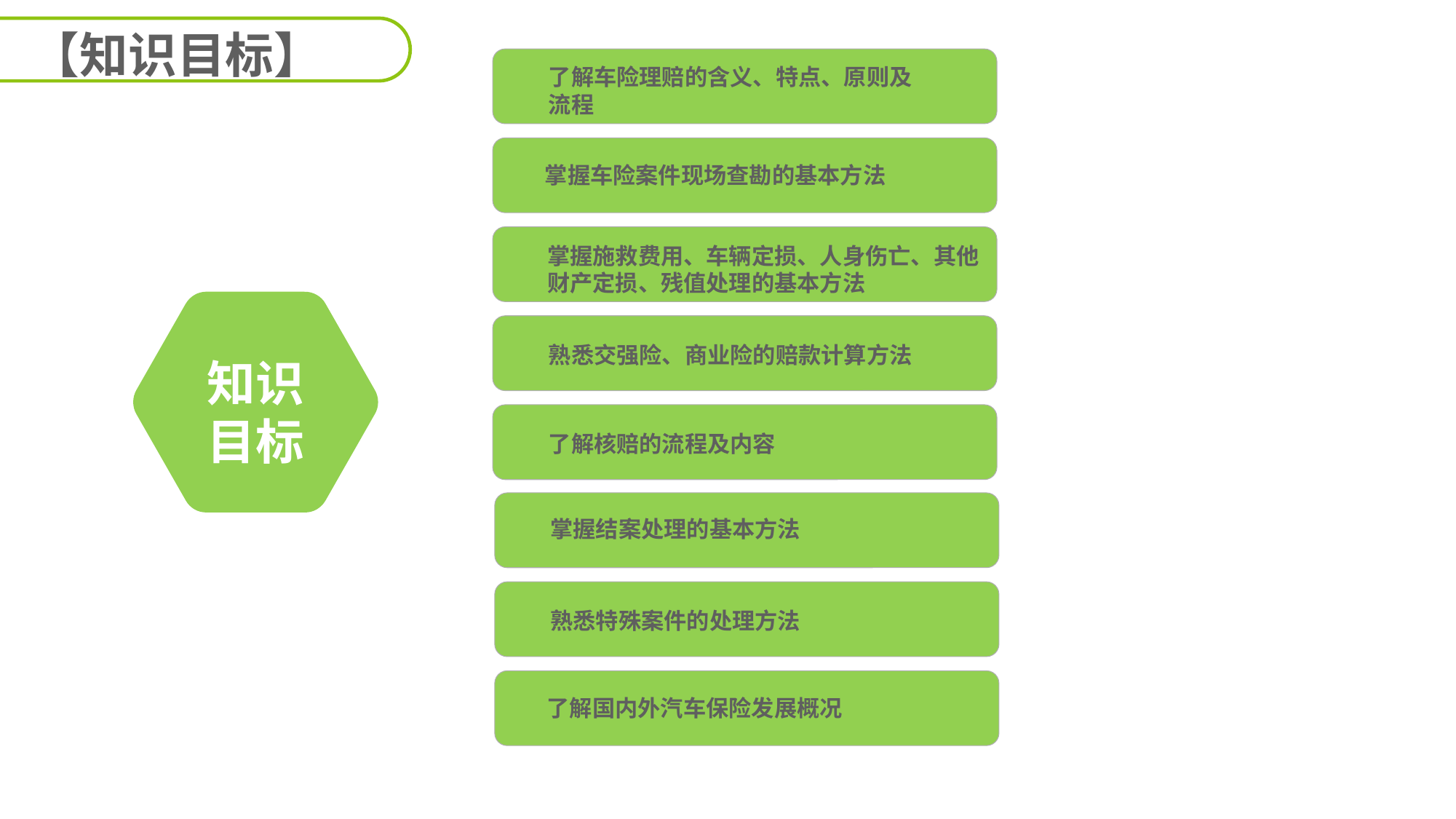

【知识目标】

了解车险理赔的含义、特点、原则及流程

掌握车险案件现场查勘的基本方法

掌握施救费用、车辆定损、人身伤亡、其他财产定损、残值处理的基本方法

熟悉交强险、商业险的赔款计算方法
知识
目标

了解核赔的流程及内容

掌握结案处理的基本方法

熟悉特殊案件的处理方法

了解国内外汽车保险发展概况
延迟符